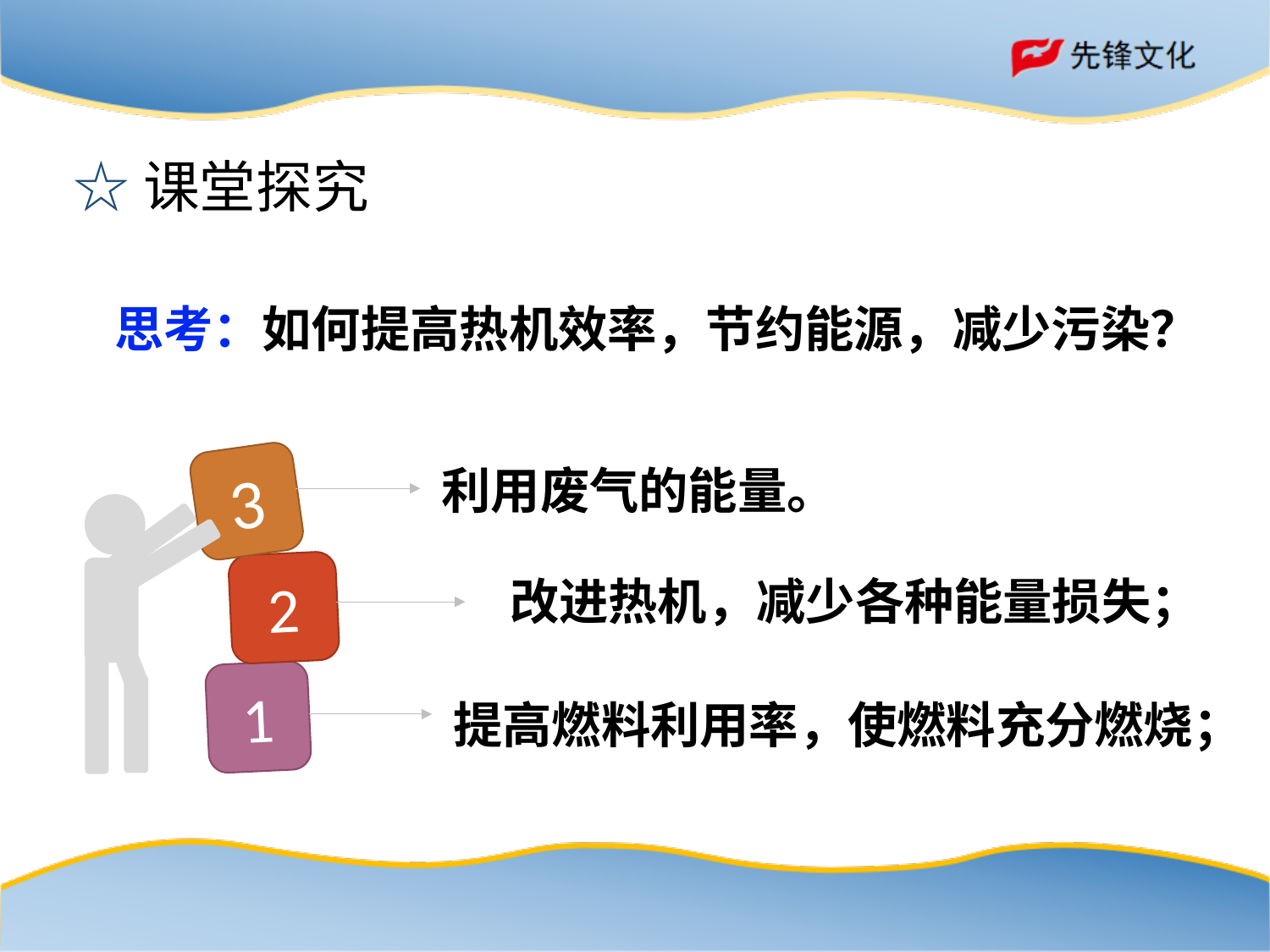

☆课堂探究
思考：如何提高热机效率，节约能源，减少污染？
利用废气的能量。

3

 改进热机，减少各种能量损失；
2
1
提高燃料利用率，使燃料充分燃烧；